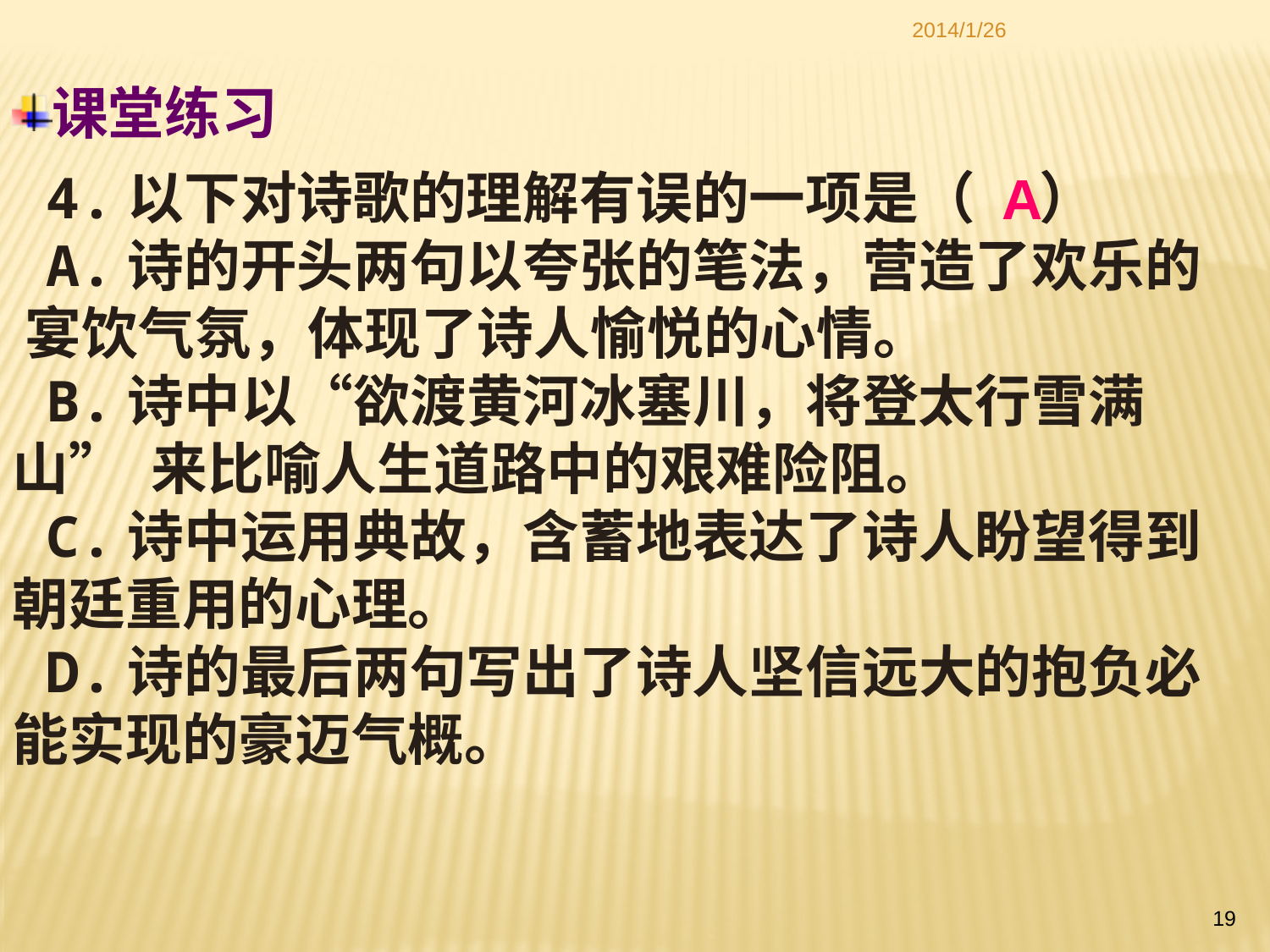

2014/1/26
课堂练习
 4.以下对诗歌的理解有误的一项是（     ）
 A.诗的开头两句以夸张的笔法，营造了欢乐的      宴饮气氛，体现了诗人愉悦的心情。
 B.诗中以“欲渡黄河冰塞川，将登太行雪满山”  来比喻人生道路中的艰难险阻。
 C.诗中运用典故，含蓄地表达了诗人盼望得到朝廷重用的心理。
 D.诗的最后两句写出了诗人坚信远大的抱负必能实现的豪迈气概。
A
19